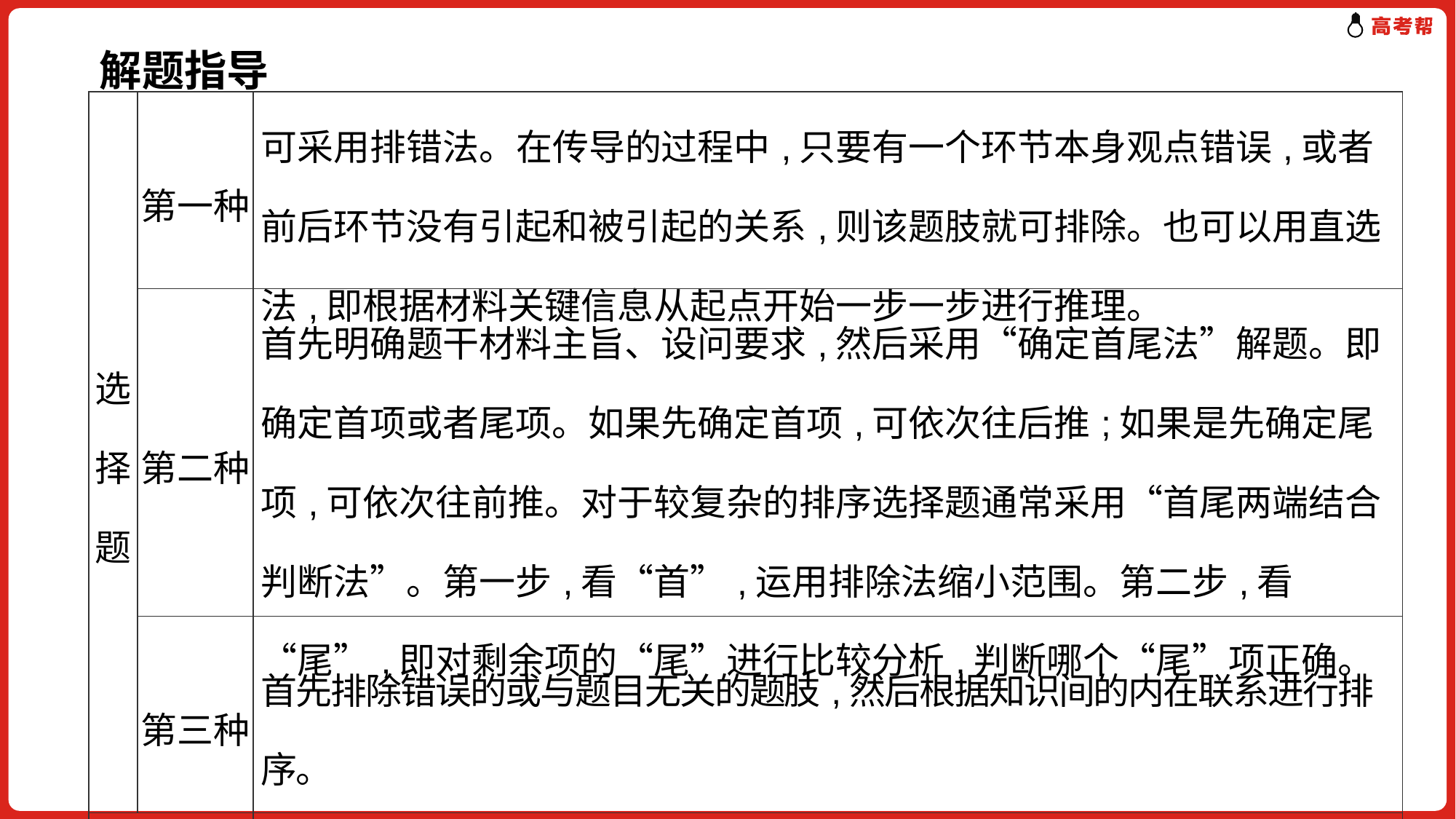

解题指导
| 选择题 | 第一种 | 可采用排错法。在传导的过程中,只要有一个环节本身观点错误,或者前后环节没有引起和被引起的关系,则该题肢就可排除。也可以用直选法,即根据材料关键信息从起点开始一步一步进行推理。 |
| --- | --- | --- |
|  | 第二种 | 首先明确题干材料主旨、设问要求,然后采用“确定首尾法”解题。即确定首项或者尾项。如果先确定首项,可依次往后推;如果是先确定尾项,可依次往前推。对于较复杂的排序选择题通常采用“首尾两端结合判断法”。第一步,看“首”,运用排除法缩小范围。第二步,看“尾”,即对剩余项的“尾”进行比较分析,判断哪个“尾”项正确。 |
|  | 第三种 | 首先排除错误的或与题目无关的题肢,然后根据知识间的内在联系进行排序。 |
| 非选择题 |  | 首先确定传导源,弄清传导源的内容或表现,然后逐步向后推理。 |